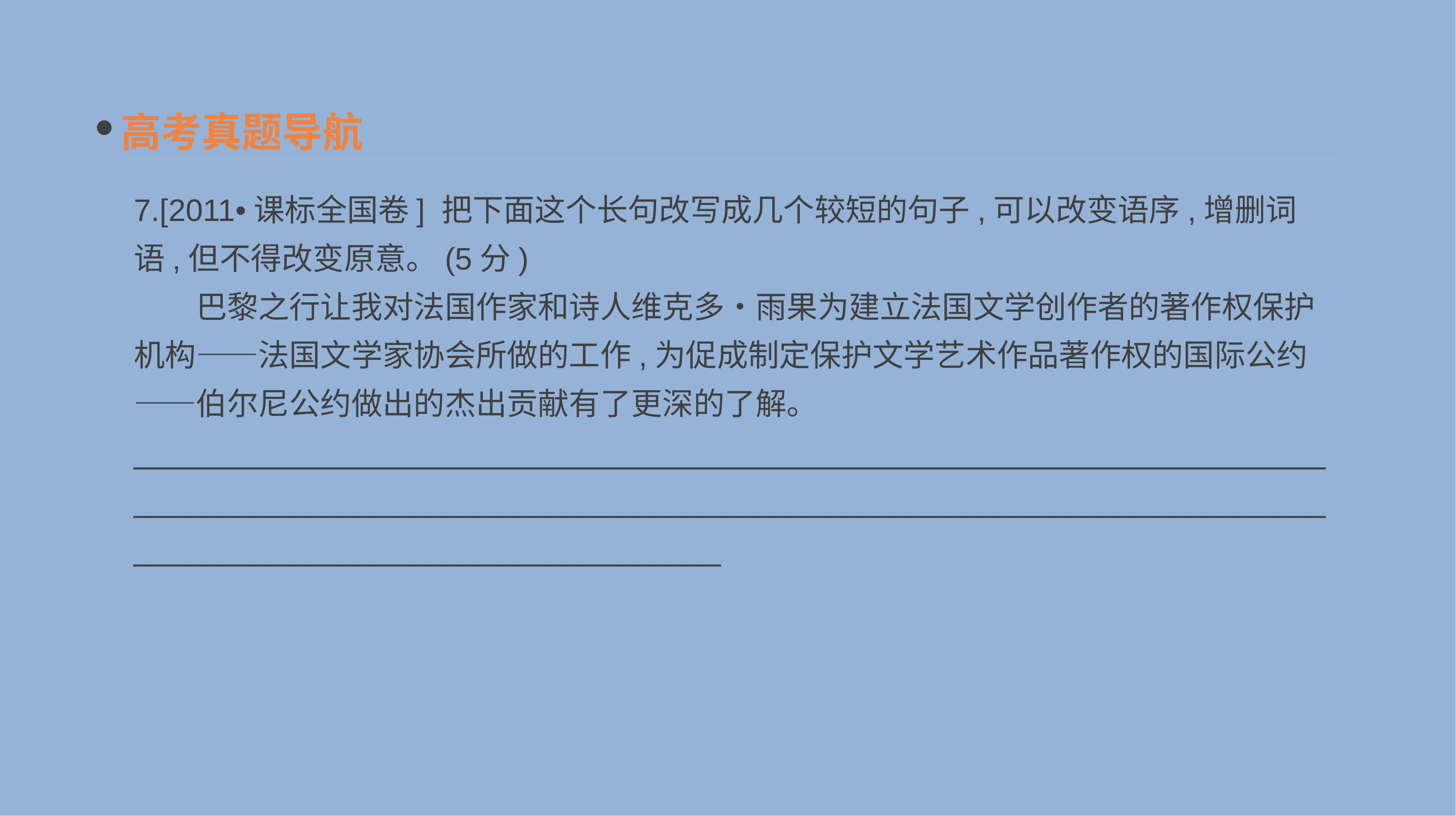

高考真题导航

7.[2011•课标全国卷] 把下面这个长句改写成几个较短的句子,可以改变语序,增删词语,但不得改变原意。(5分)
　　巴黎之行让我对法国作家和诗人维克多•雨果为建立法国文学创作者的著作权保护机构——法国文学家协会所做的工作,为促成制定保护文学艺术作品著作权的国际公约——伯尔尼公约做出的杰出贡献有了更深的了解。
____________________________________________________________________________________________________________________________________________________________________________